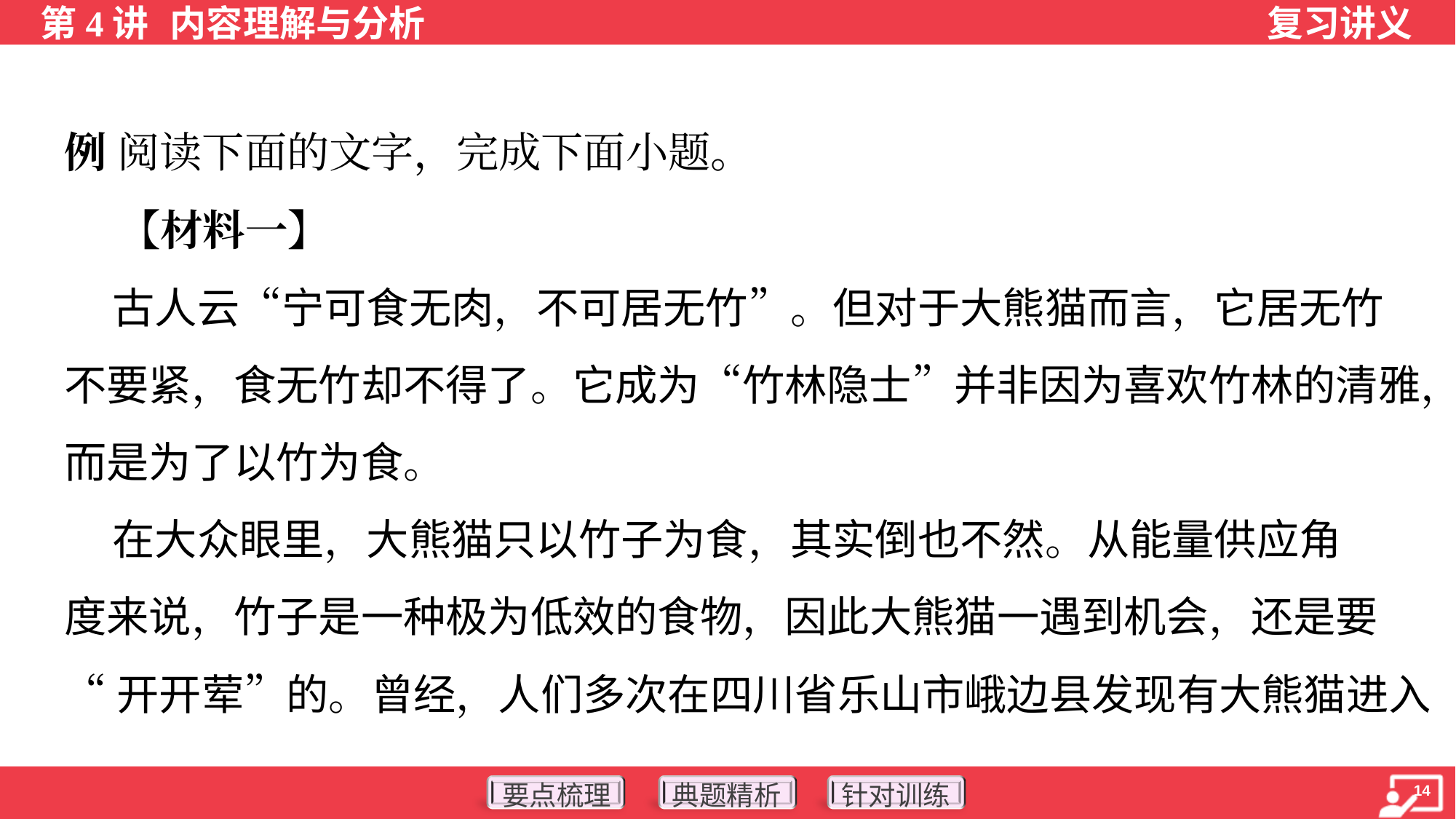

例 阅读下面的文字，完成下面小题。
    【材料一】
    古人云“宁可食无肉，不可居无竹”。但对于大熊猫而言，它居无竹
不要紧，食无竹却不得了。它成为“竹林隐士”并非因为喜欢竹林的清雅，
而是为了以竹为食。
    在大众眼里，大熊猫只以竹子为食，其实倒也不然。从能量供应角
度来说，竹子是一种极为低效的食物，因此大熊猫一遇到机会，还是要
“开开荤”的。曾经，人们多次在四川省乐山市峨边县发现有大熊猫进入